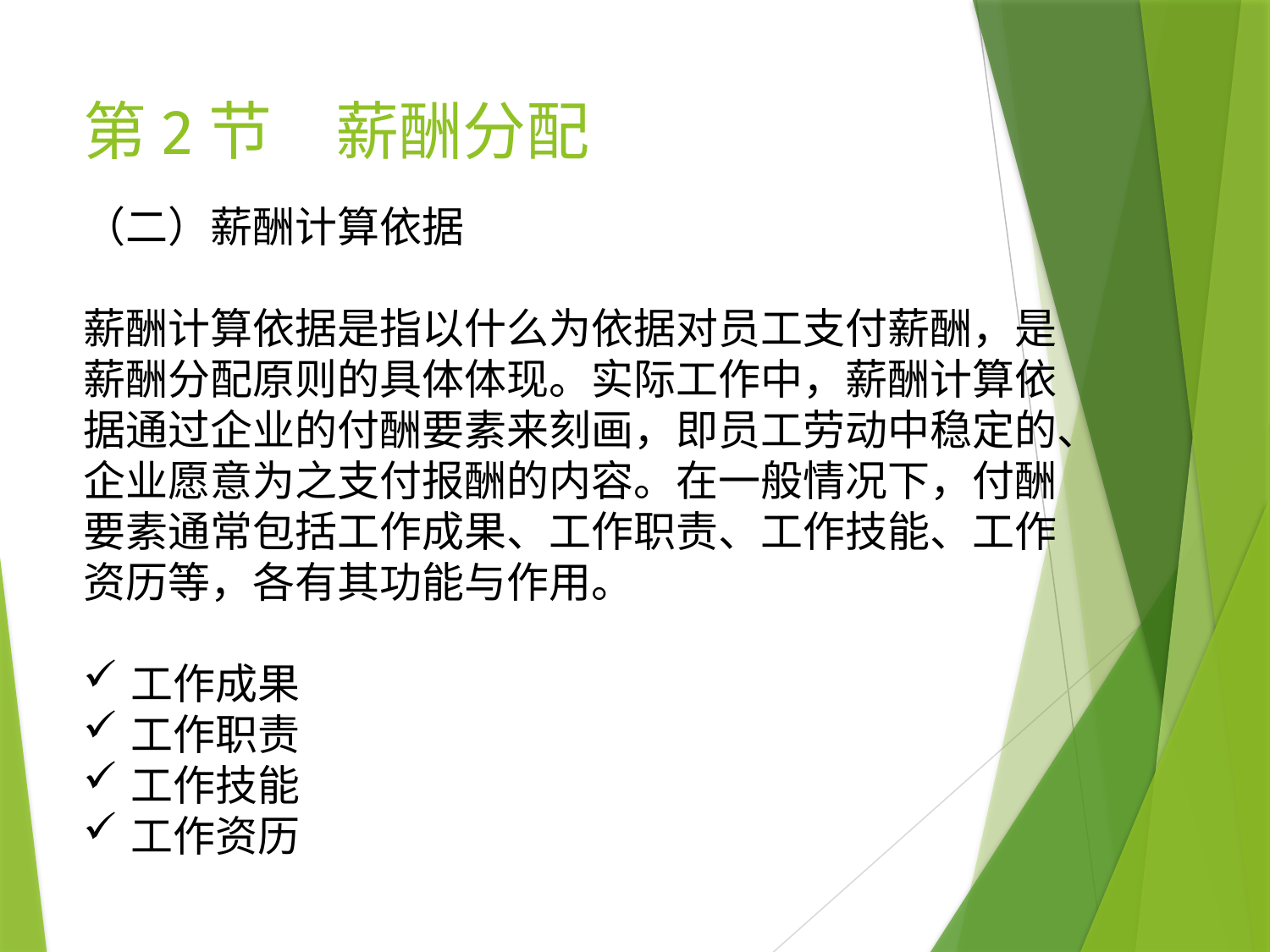

# 第2节　薪酬分配
（二）薪酬计算依据

薪酬计算依据是指以什么为依据对员工支付薪酬，是薪酬分配原则的具体体现。实际工作中，薪酬计算依据通过企业的付酬要素来刻画，即员工劳动中稳定的、企业愿意为之支付报酬的内容。在一般情况下，付酬要素通常包括工作成果、工作职责、工作技能、工作资历等，各有其功能与作用。

工作成果
工作职责
工作技能
工作资历